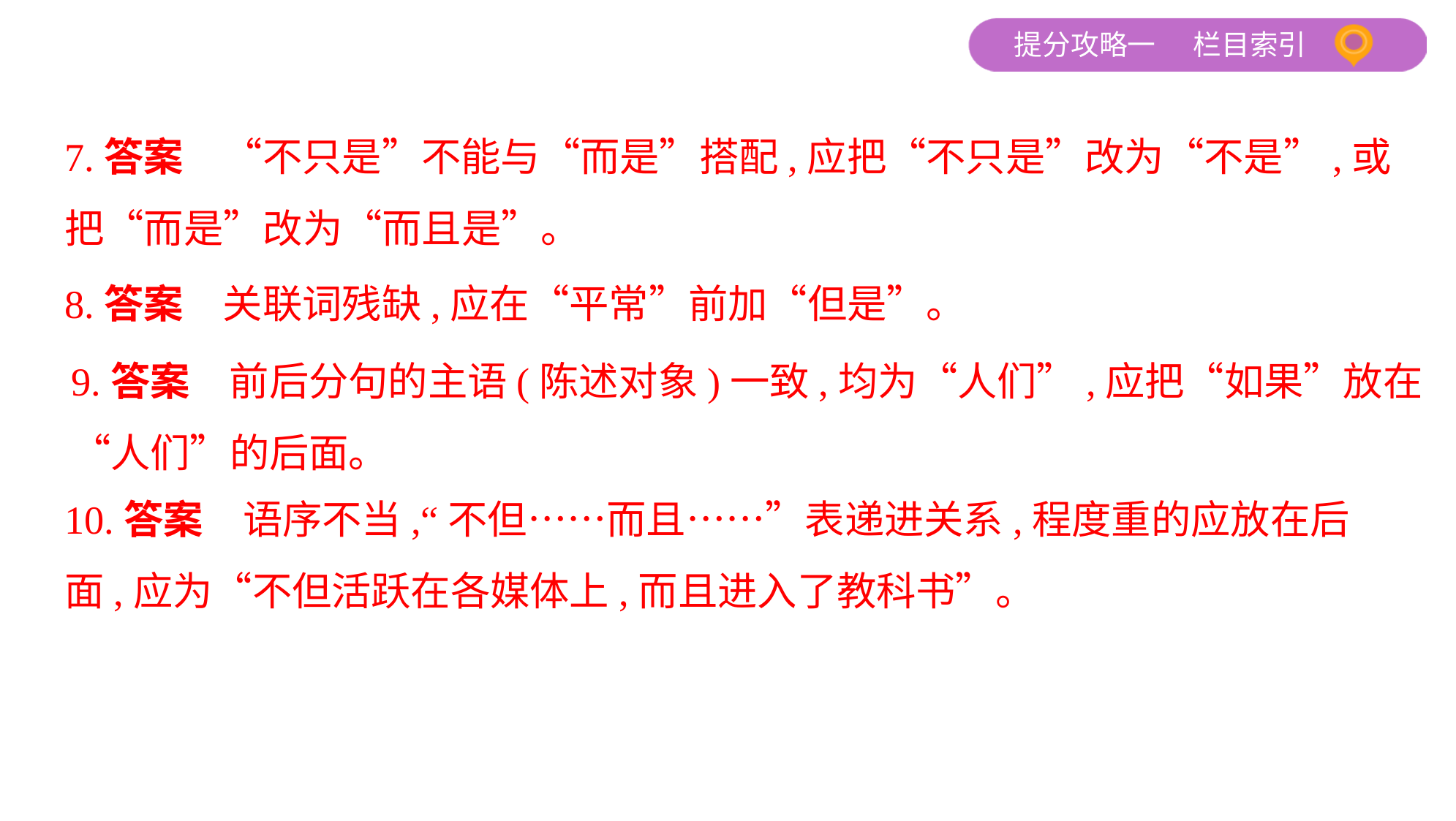

7.答案　“不只是”不能与“而是”搭配,应把“不只是”改为“不是”,或
把“而是”改为“而且是”。
8.答案　关联词残缺,应在“平常”前加“但是”。
9.答案　前后分句的主语(陈述对象)一致,均为“人们”,应把“如果”放在
“人们”的后面。
10.答案　语序不当,“不但……而且……”表递进关系,程度重的应放在后
面,应为“不但活跃在各媒体上,而且进入了教科书”。